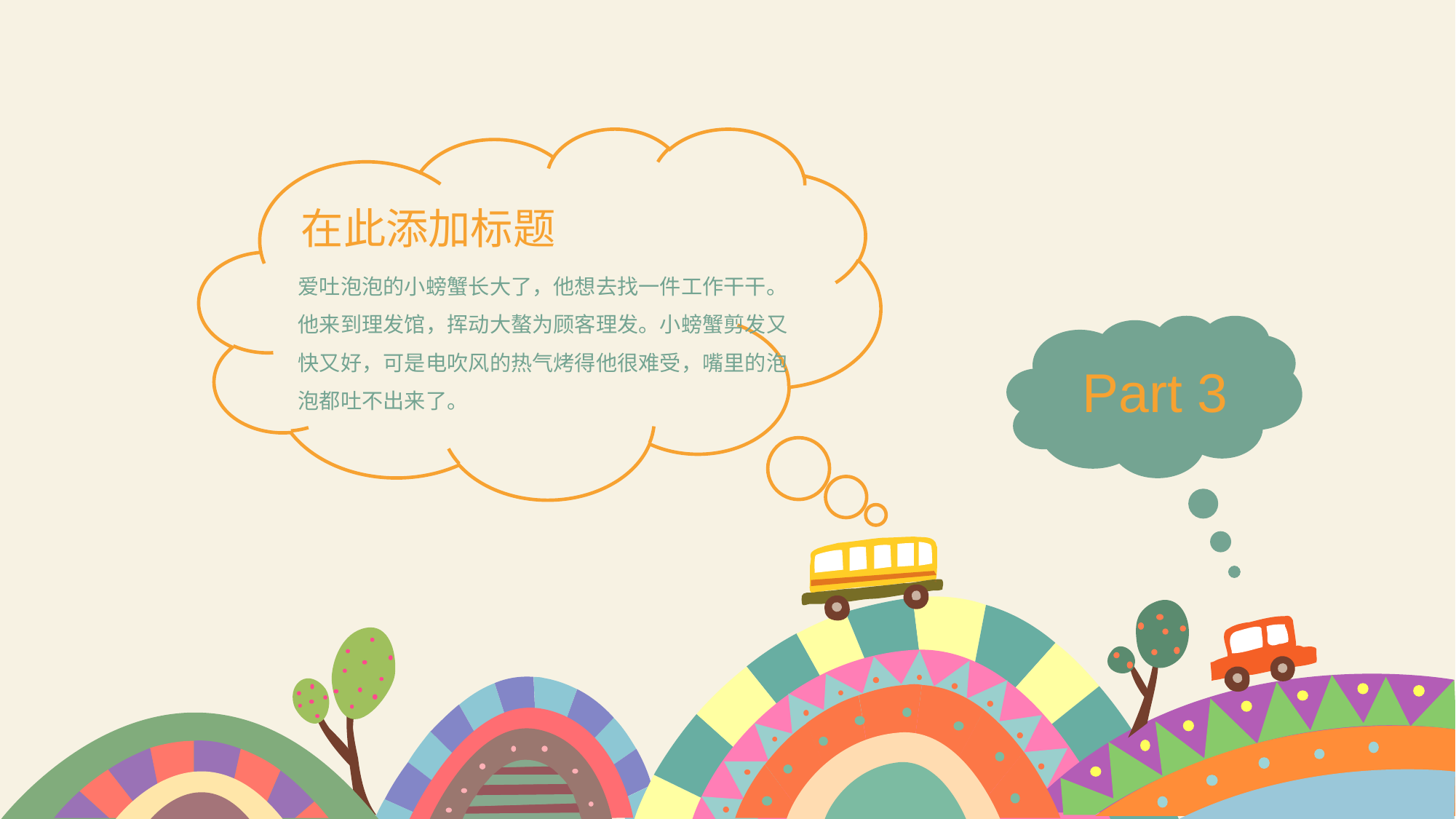

在此添加标题
爱吐泡泡的小螃蟹长大了，他想去找一件工作干干。他来到理发馆，挥动大螯为顾客理发。小螃蟹剪发又快又好，可是电吹风的热气烤得他很难受，嘴里的泡泡都吐不出来了。

Part 3